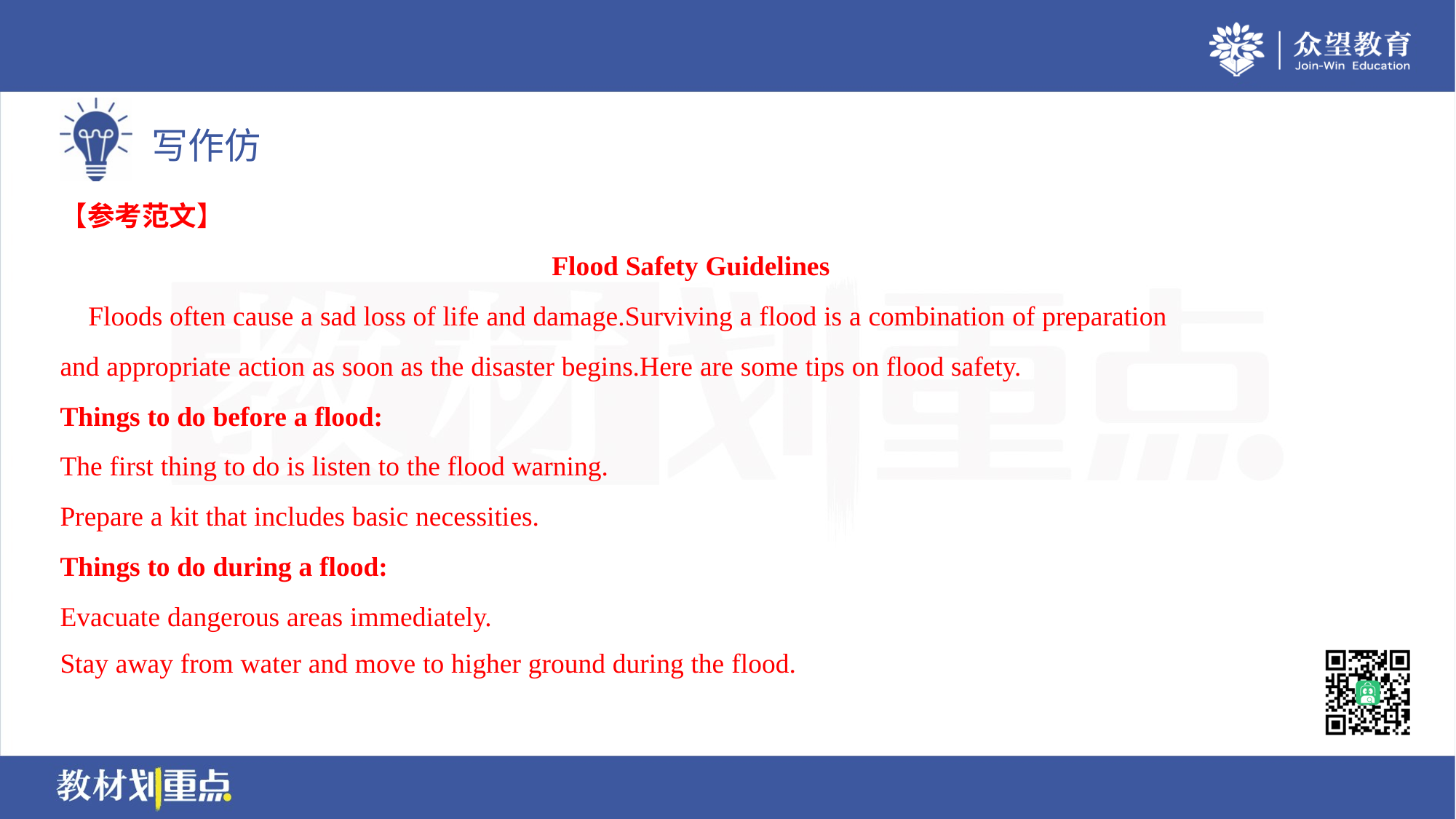

【参考范文】
Flood Safety Guidelines
    Floods often cause a sad loss of life and damage.Surviving a flood is a combination of preparation
and appropriate action as soon as the disaster begins.Here are some tips on flood safety.
Things to do before a flood:
The first thing to do is listen to the flood warning.
Prepare a kit that includes basic necessities.
Things to do during a flood:
Evacuate dangerous areas immediately.
Stay away from water and move to higher ground during the flood.